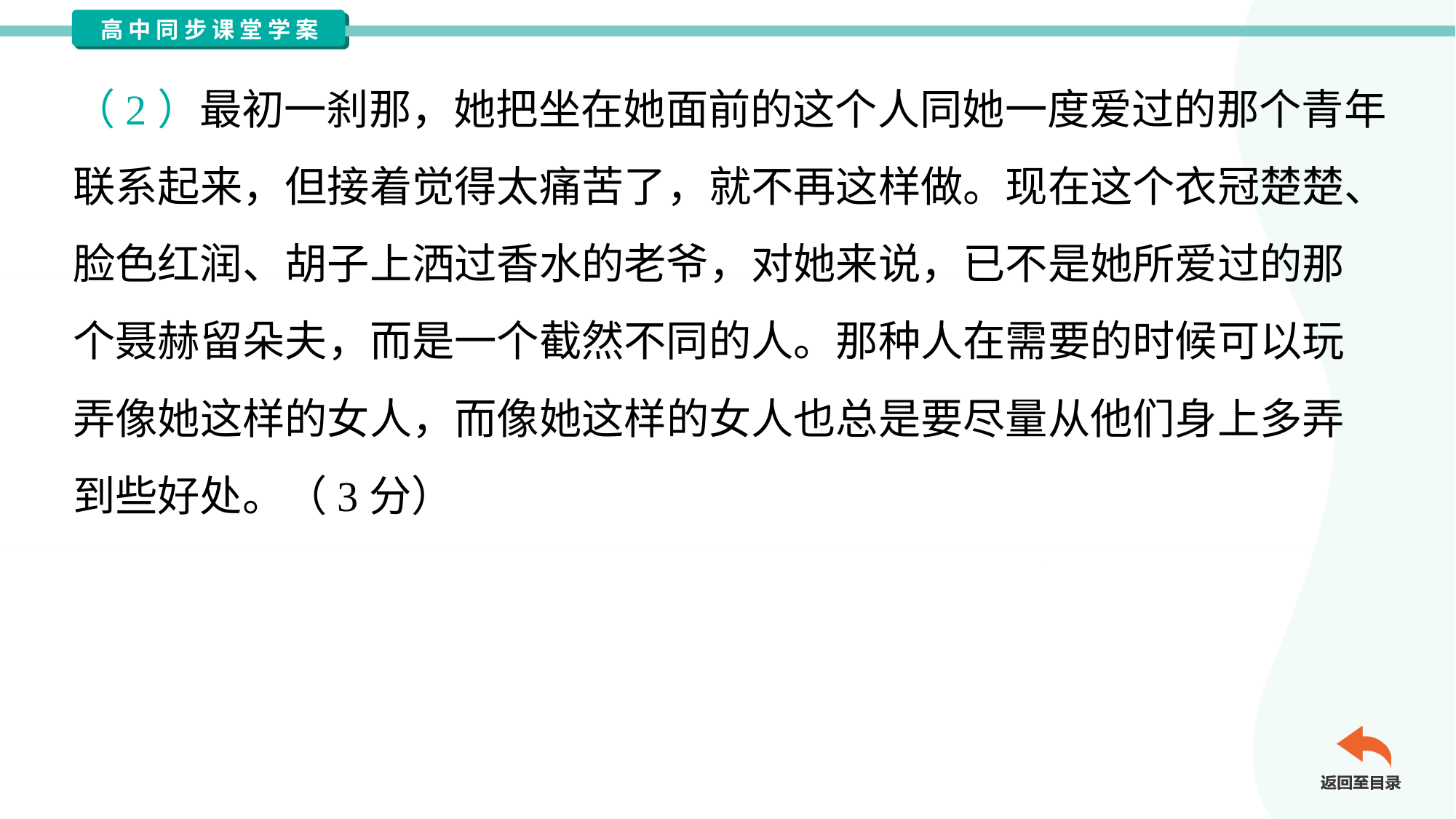

（2）最初一刹那，她把坐在她面前的这个人同她一度爱过的那个青年
联系起来，但接着觉得太痛苦了，就不再这样做。现在这个衣冠楚楚、
脸色红润、胡子上洒过香水的老爷，对她来说，已不是她所爱过的那
个聂赫留朵夫，而是一个截然不同的人。那种人在需要的时候可以玩
弄像她这样的女人，而像她这样的女人也总是要尽量从他们身上多弄
到些好处。（3分）